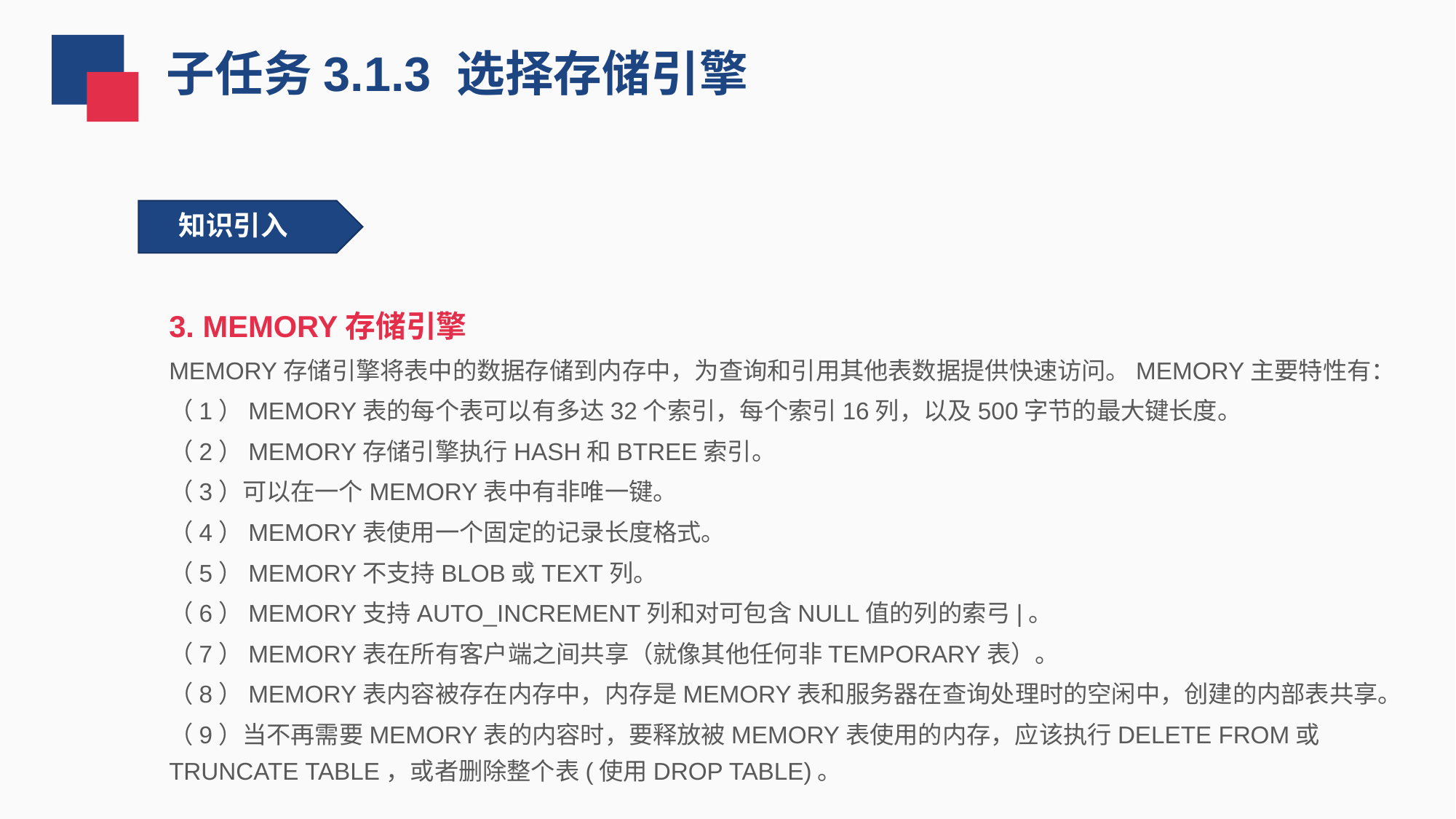

子任务3.1.3 选择存储引擎

知识引入
3. MEMORY存储引擎
MEMORY存储引擎将表中的数据存储到内存中，为查询和引用其他表数据提供快速访问。MEMORY主要特性有：
（1）MEMORY表的每个表可以有多达32个索引，每个索引16列，以及500字节的最大键长度。
（2）MEMORY存储引擎执行HASH和BTREE索引。
（3）可以在一个MEMORY表中有非唯一键。
（4）MEMORY表使用一个固定的记录长度格式。
（5）MEMORY不支持BLOB或TEXT列。
（6）MEMORY支持AUTO_INCREMENT列和对可包含NULL值的列的索弓|。
（7）MEMORY表在所有客户端之间共享（就像其他任何非TEMPORARY表）。
（8）MEMORY表内容被存在内存中，内存是MEMORY表和服务器在查询处理时的空闲中，创建的内部表共享。
（9）当不再需要MEMORY表的内容时，要释放被MEMORY表使用的内存，应该执行DELETE FROM或TRUNCATE TABLE，或者删除整个表(使用DROP TABLE)。